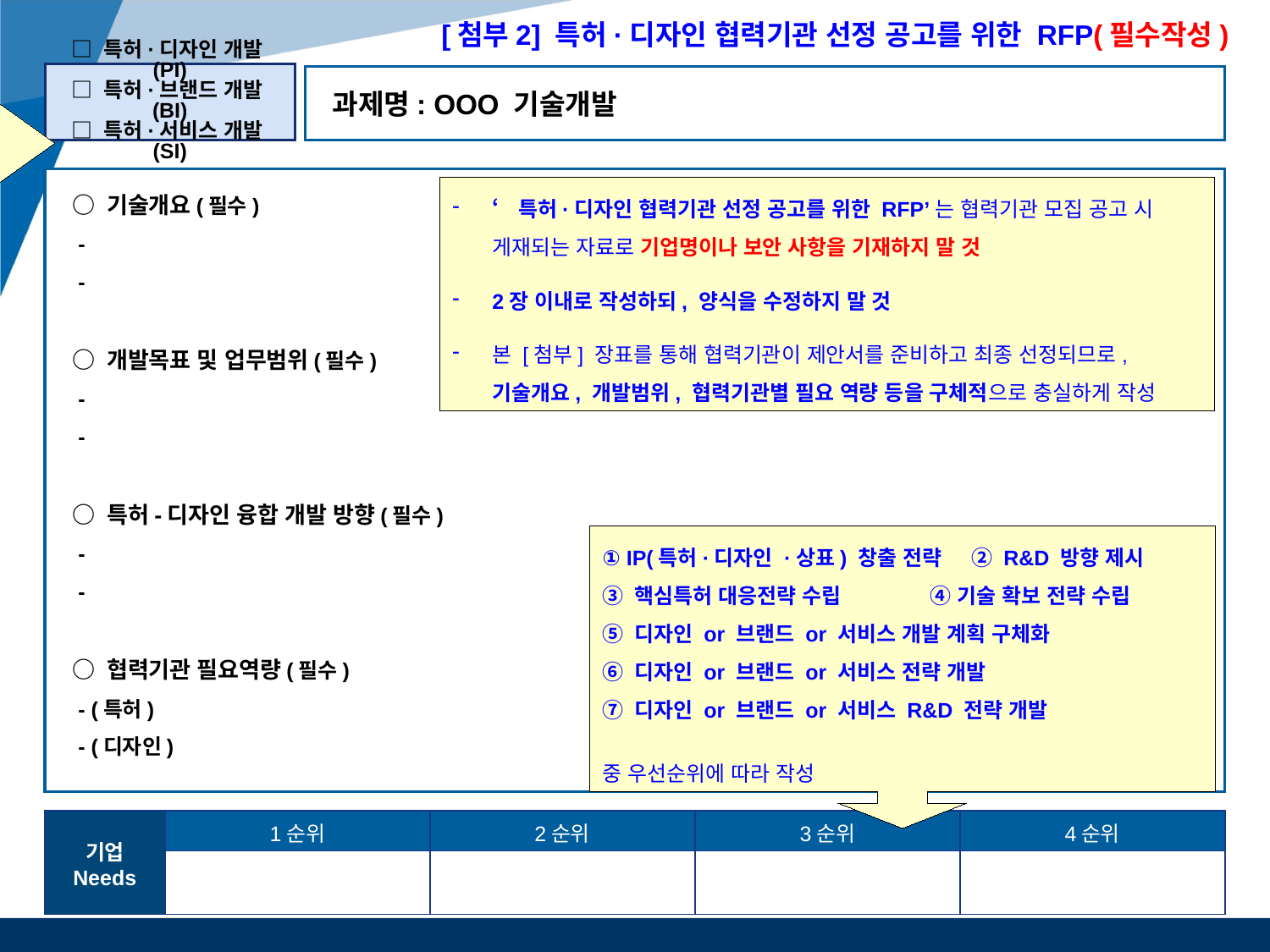

[첨부2] 특허·디자인 협력기관 선정 공고를 위한 RFP(필수작성)
특허·디자인 개발(PI)
특허·브랜드 개발(BI)
특허·서비스 개발(SI) 중 택일 ■ 체크
□ 특허·디자인 개발(PI)
□ 특허·브랜드 개발(BI)
□ 특허·서비스 개발(SI)
과제명: OOO 기술개발
○ 기술개요(필수)
 -
 -

○ 개발목표 및 업무범위(필수)
 -
 -

○ 특허-디자인 융합 개발 방향(필수)
 -
 -

○ 협력기관 필요역량(필수)
 - (특허)
 - (디자인)

‘특허·디자인 협력기관 선정 공고를 위한 RFP’는 협력기관 모집 공고 시   게재되는 자료로 기업명이나 보안 사항을 기재하지 말 것

2장 이내로 작성하되, 양식을 수정하지 말 것

본 [첨부] 장표를 통해 협력기관이 제안서를 준비하고 최종 선정되므로,
기술개요, 개발범위, 협력기관별 필요 역량 등을 구체적으로 충실하게 작성
① IP(특허·디자인 ·상표) 창출 전략     ② R&D 방향 제시
③ 핵심특허 대응전략 수립               ④ 기술 확보 전략 수립
⑤ 디자인 or 브랜드 or 서비스 개발 계획 구체화
⑥ 디자인 or 브랜드 or 서비스 전략 개발
⑦ 디자인 or 브랜드 or 서비스 R&D 전략 개발

중 우선순위에 따라 작성
| 기업 Needs | 1순위 | 2순위 | 3순위 | 4순위 |
| --- | --- | --- | --- | --- |
|  |  |  |  |  |